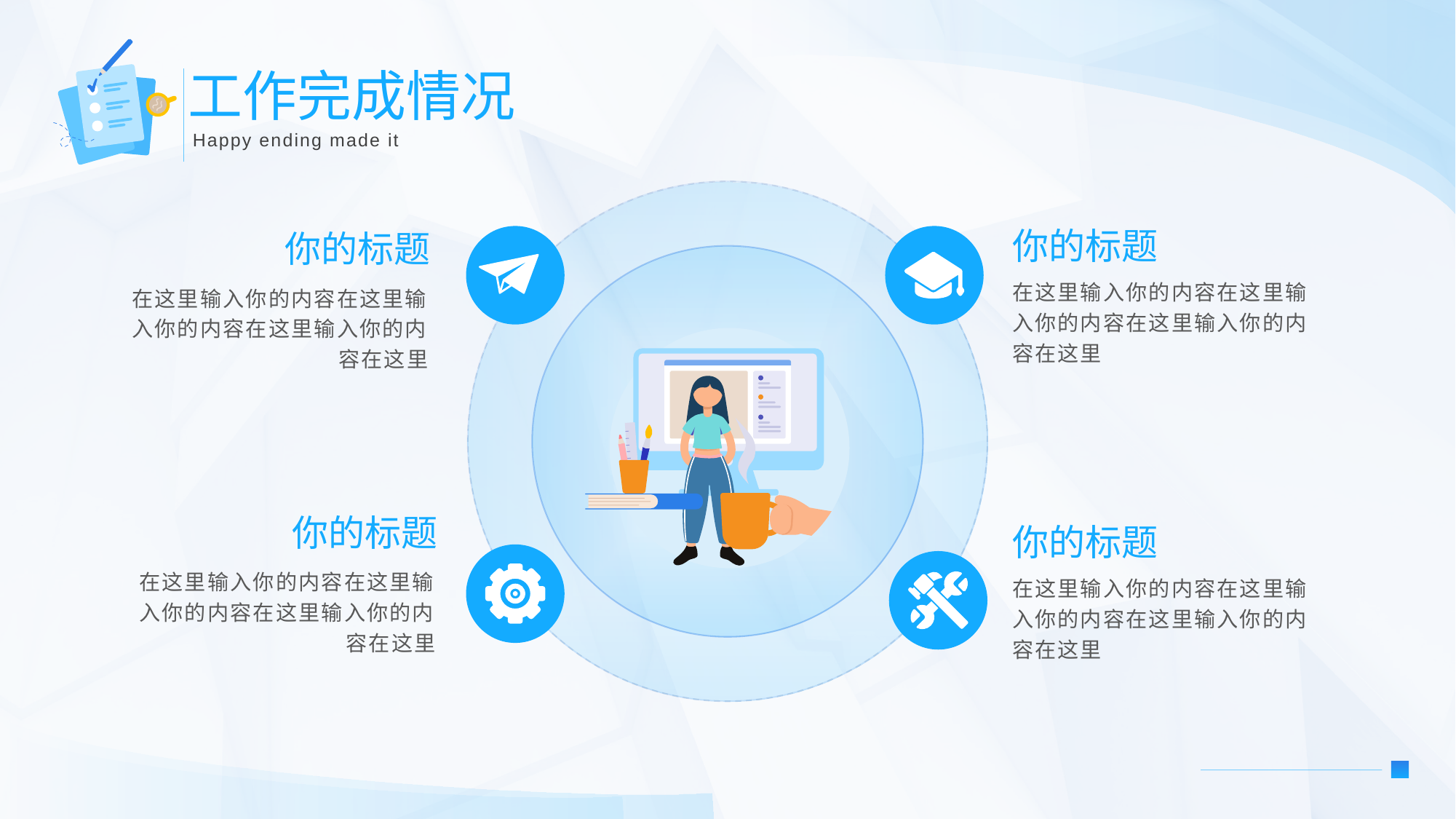

工作完成情况
Happy ending made it

你的标题
你的标题

在这里输入你的内容在这里输入你的内容在这里输入你的内容在这里

在这里输入你的内容在这里输入你的内容在这里输入你的内容在这里

你的标题
你的标题

在这里输入你的内容在这里输入你的内容在这里输入你的内容在这里

在这里输入你的内容在这里输入你的内容在这里输入你的内容在这里